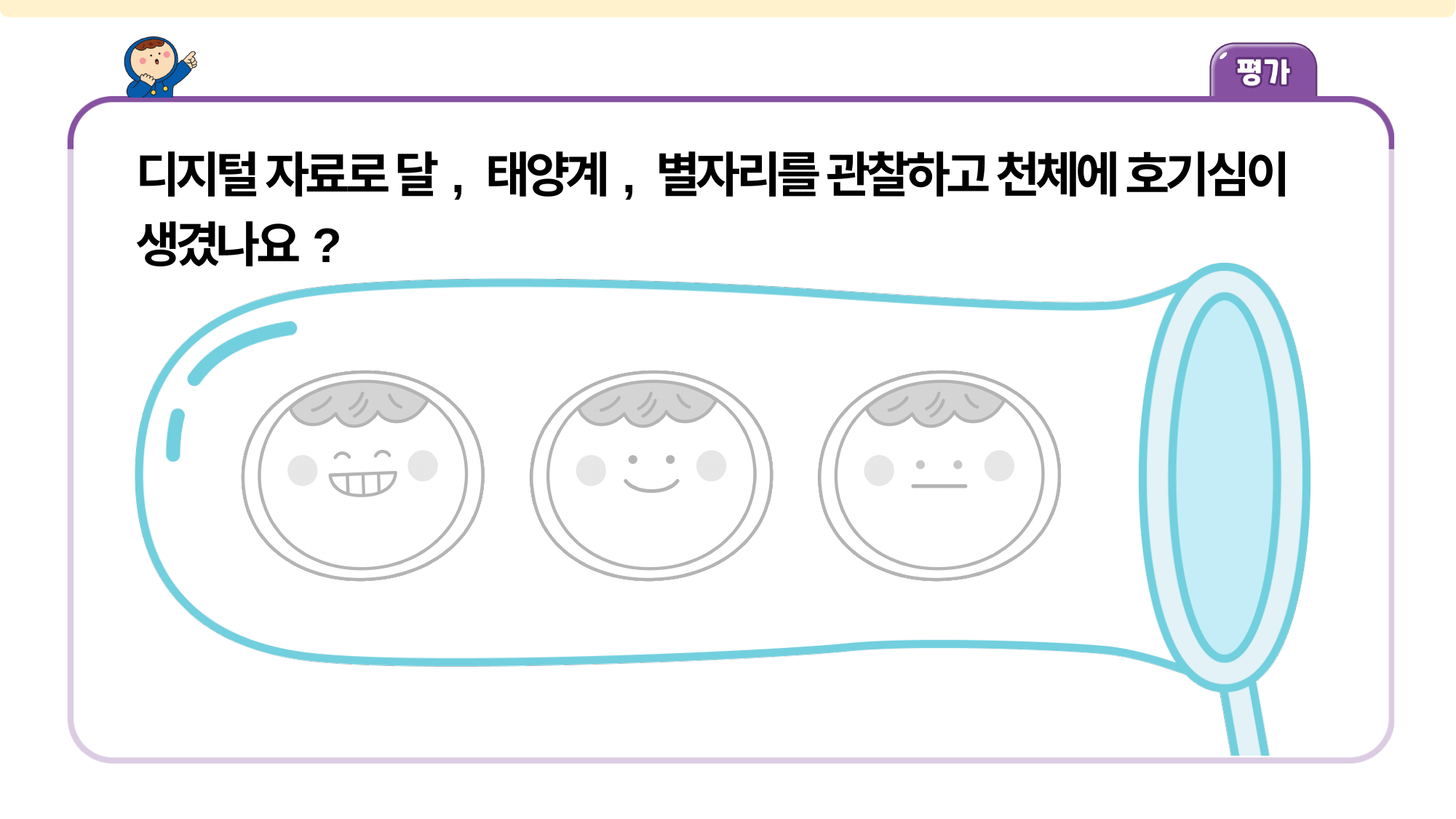

디지털 자료로 달, 태양계, 별자리를 관찰하고 천체에 호기심이 생겼나요?